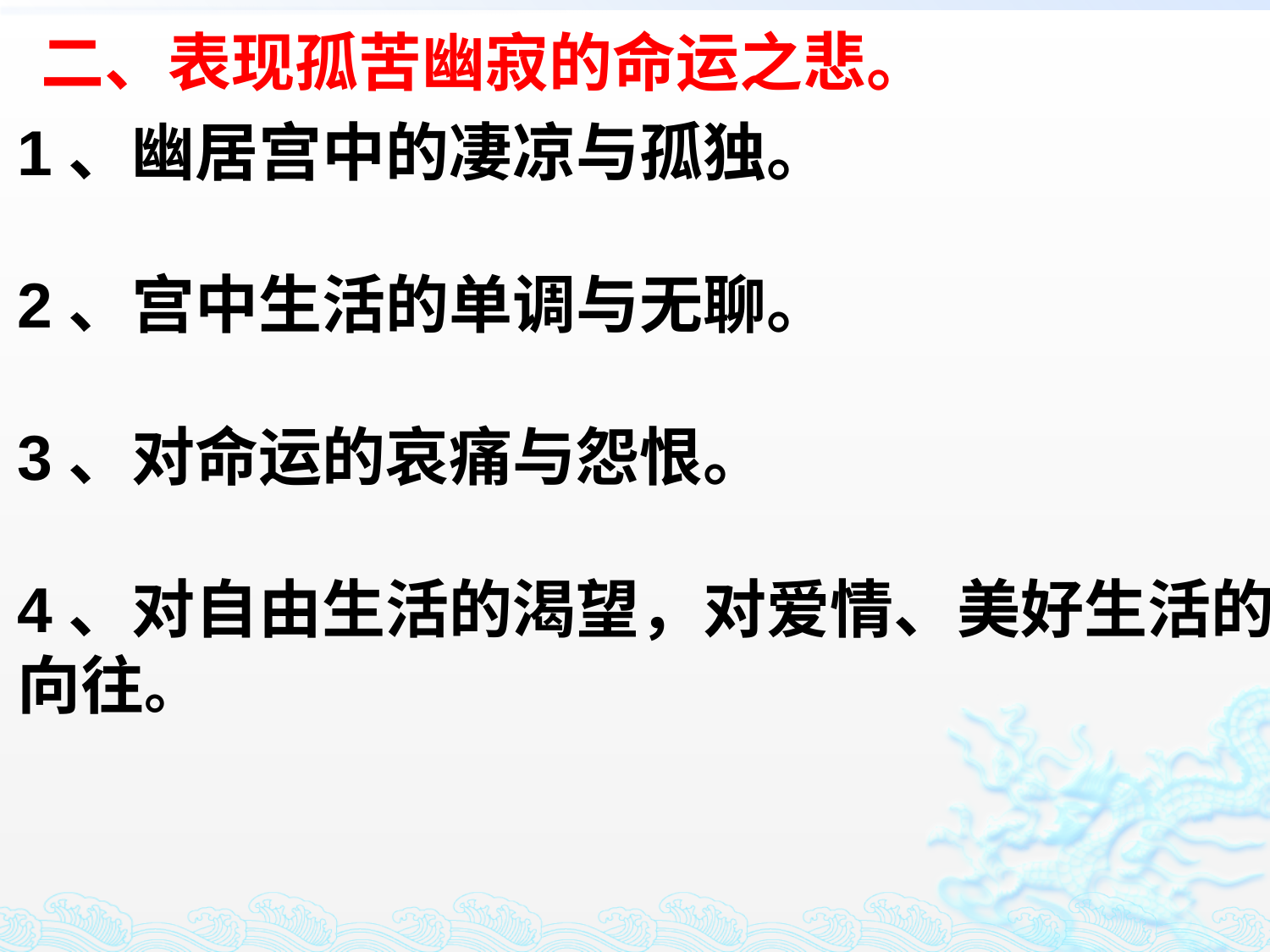

二、表现孤苦幽寂的命运之悲。
1、幽居宫中的凄凉与孤独。

2、宫中生活的单调与无聊。

3、对命运的哀痛与怨恨。

4、对自由生活的渴望，对爱情、美好生活的向往。